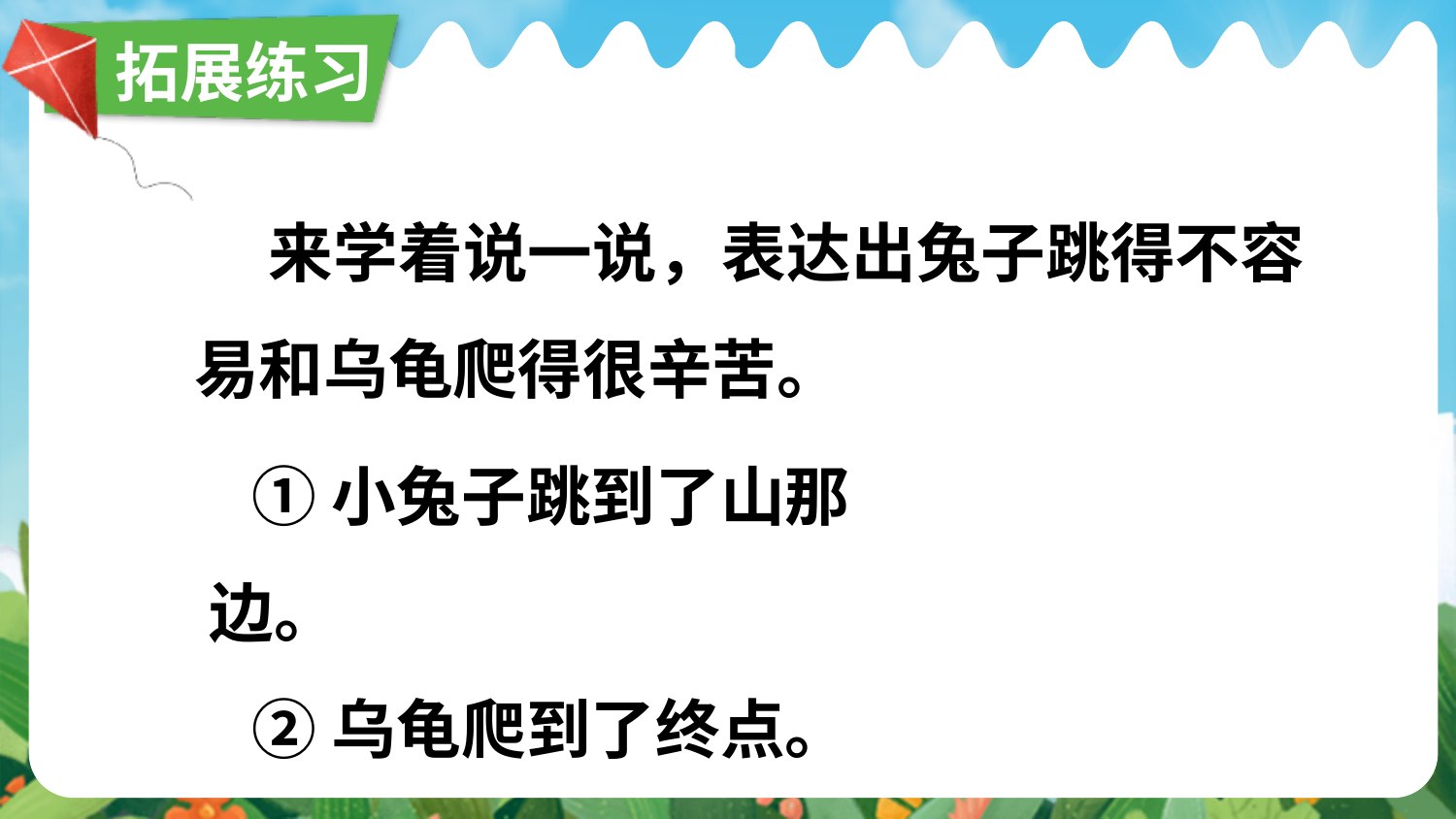

拓展练习
    来学着说一说，表达出兔子跳得不容易和乌龟爬得很辛苦。
①小兔子跳到了山那边。
②乌龟爬到了终点。